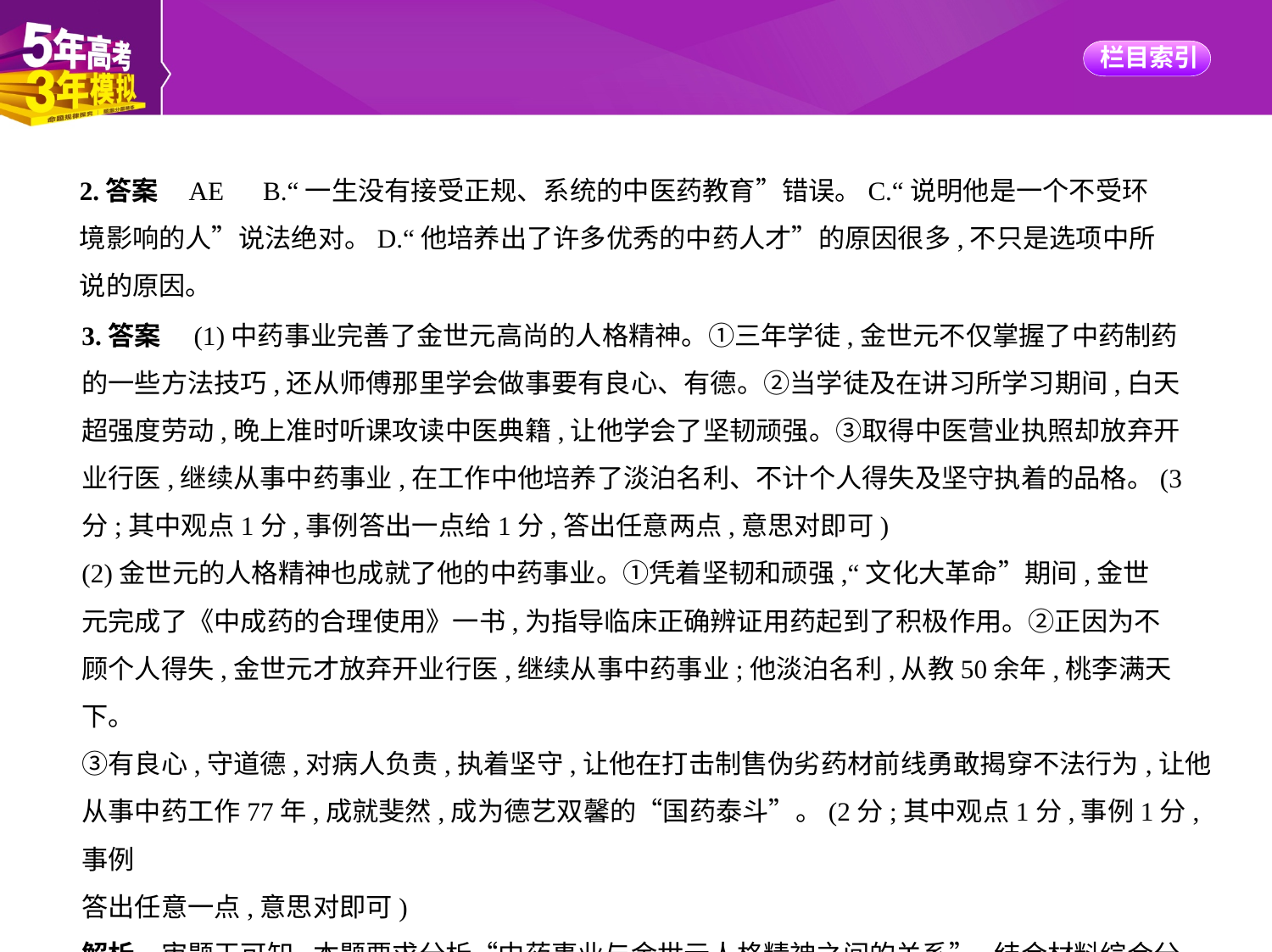

2.答案    AE　B.“一生没有接受正规、系统的中医药教育”错误。C.“说明他是一个不受环
境影响的人”说法绝对。D.“他培养出了许多优秀的中药人才”的原因很多,不只是选项中所
说的原因。
3.答案　(1)中药事业完善了金世元高尚的人格精神。①三年学徒,金世元不仅掌握了中药制药
的一些方法技巧,还从师傅那里学会做事要有良心、有德。②当学徒及在讲习所学习期间,白天
超强度劳动,晚上准时听课攻读中医典籍,让他学会了坚韧顽强。③取得中医营业执照却放弃开
业行医,继续从事中药事业,在工作中他培养了淡泊名利、不计个人得失及坚守执着的品格。(3
分;其中观点1分,事例答出一点给1分,答出任意两点,意思对即可)
(2)金世元的人格精神也成就了他的中药事业。①凭着坚韧和顽强,“文化大革命”期间,金世
元完成了《中成药的合理使用》一书,为指导临床正确辨证用药起到了积极作用。②正因为不
顾个人得失,金世元才放弃开业行医,继续从事中药事业;他淡泊名利,从教50余年,桃李满天下。
③有良心,守道德,对病人负责,执着坚守,让他在打击制售伪劣药材前线勇敢揭穿不法行为,让他
从事中药工作77年,成就斐然,成为德艺双馨的“国药泰斗”。(2分;其中观点1分,事例1分,事例
答出任意一点,意思对即可)
解析　审题干可知,本题要求分析“中药事业与金世元人格精神之间的关系”,结合材料综合分
析,两者为辩证关系。